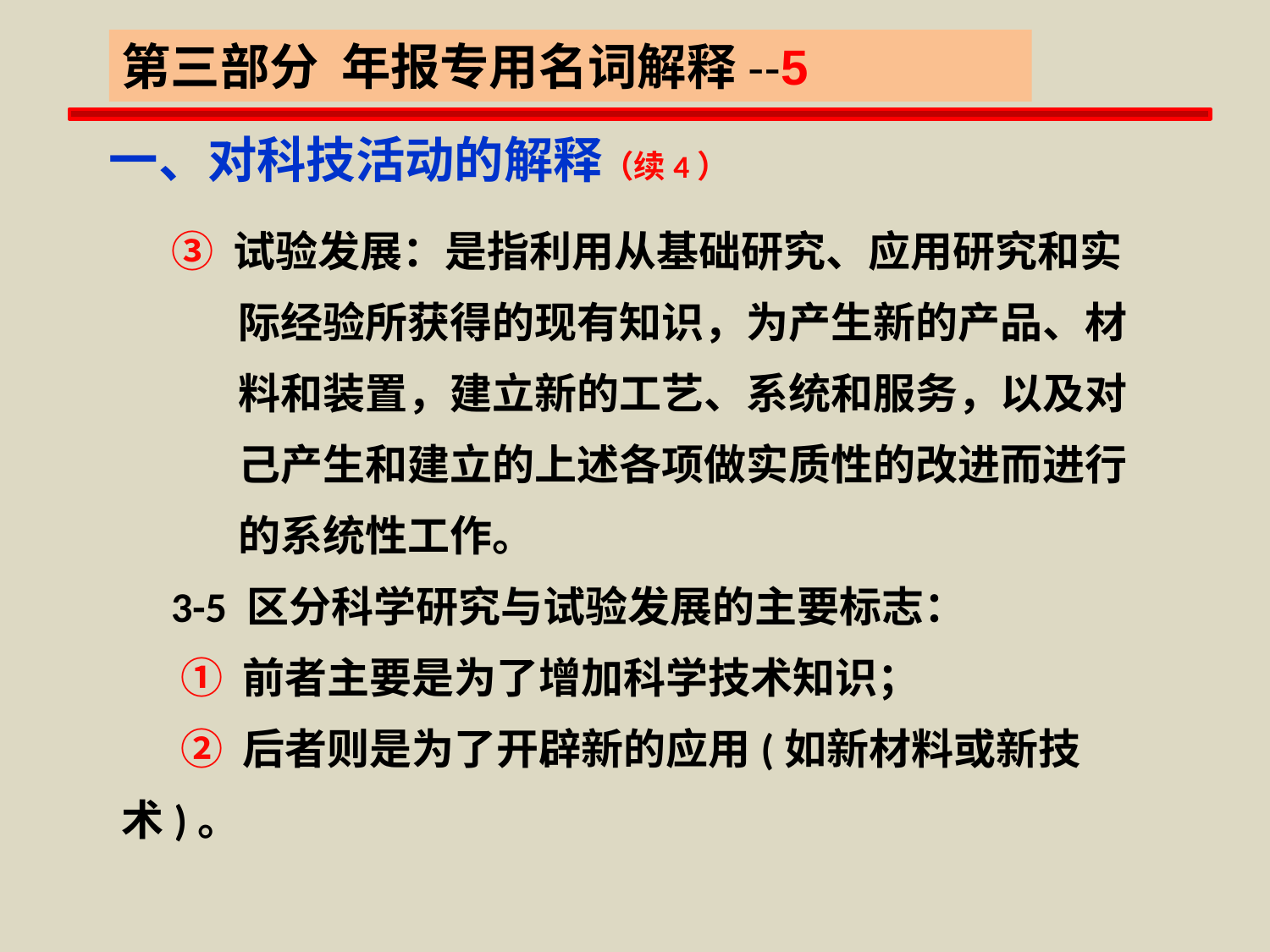

第三部分  年报专用名词解释--5

一、对科技活动的解释（续4）
③ 试验发展：是指利用从基础研究、应用研究和实
      际经验所获得的现有知识，为产生新的产品、材
      料和装置，建立新的工艺、系统和服务，以及对
      己产生和建立的上述各项做实质性的改进而进行
      的系统性工作。
3-5 区分科学研究与试验发展的主要标志：
 ① 前者主要是为了增加科学技术知识；
 ② 后者则是为了开辟新的应用(如新材料或新技术)。